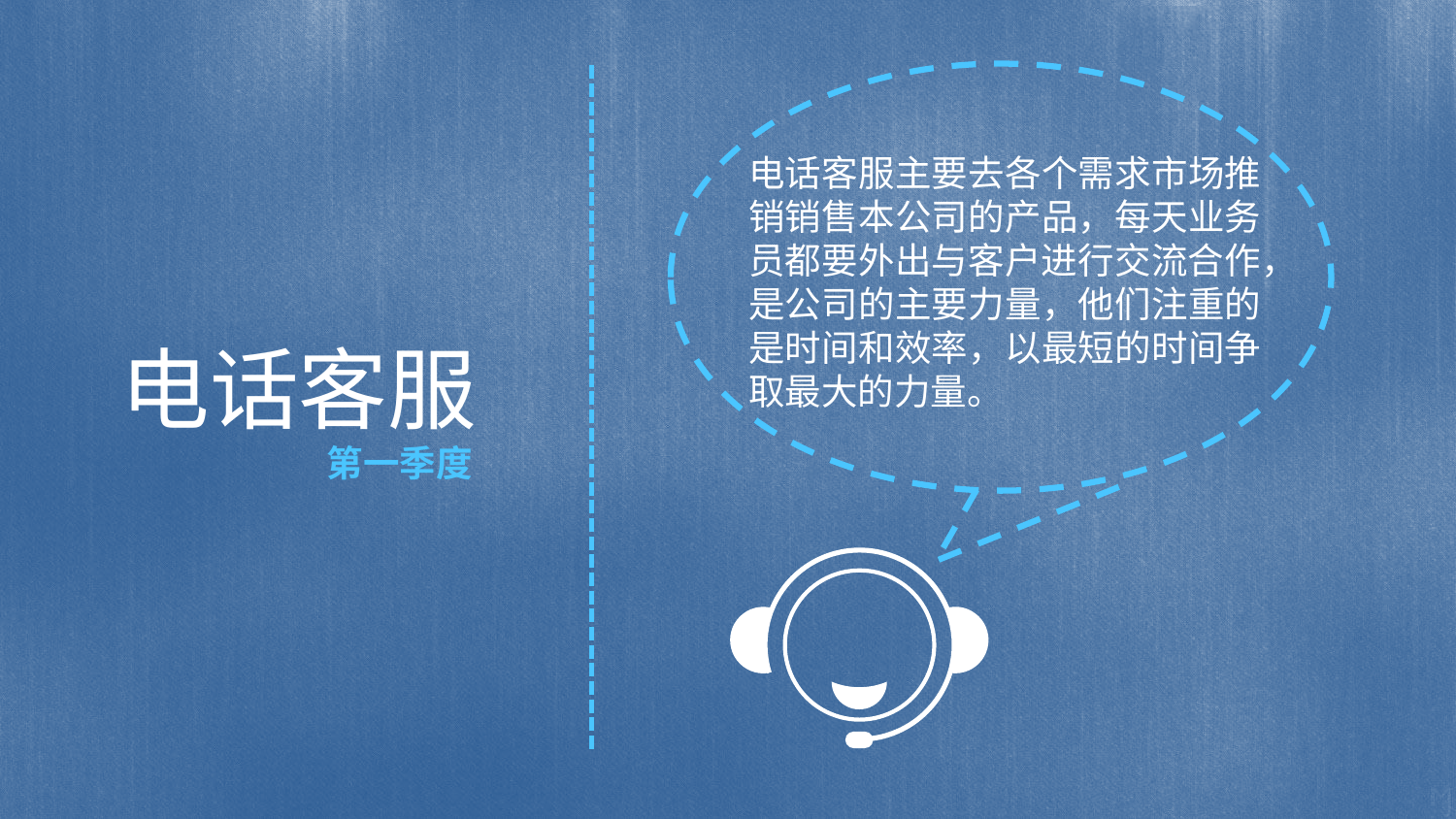

电话客服主要去各个需求市场推销销售本公司的产品，每天业务员都要外出与客户进行交流合作，是公司的主要力量，他们注重的是时间和效率，以最短的时间争取最大的力量。
电话客服
第一季度